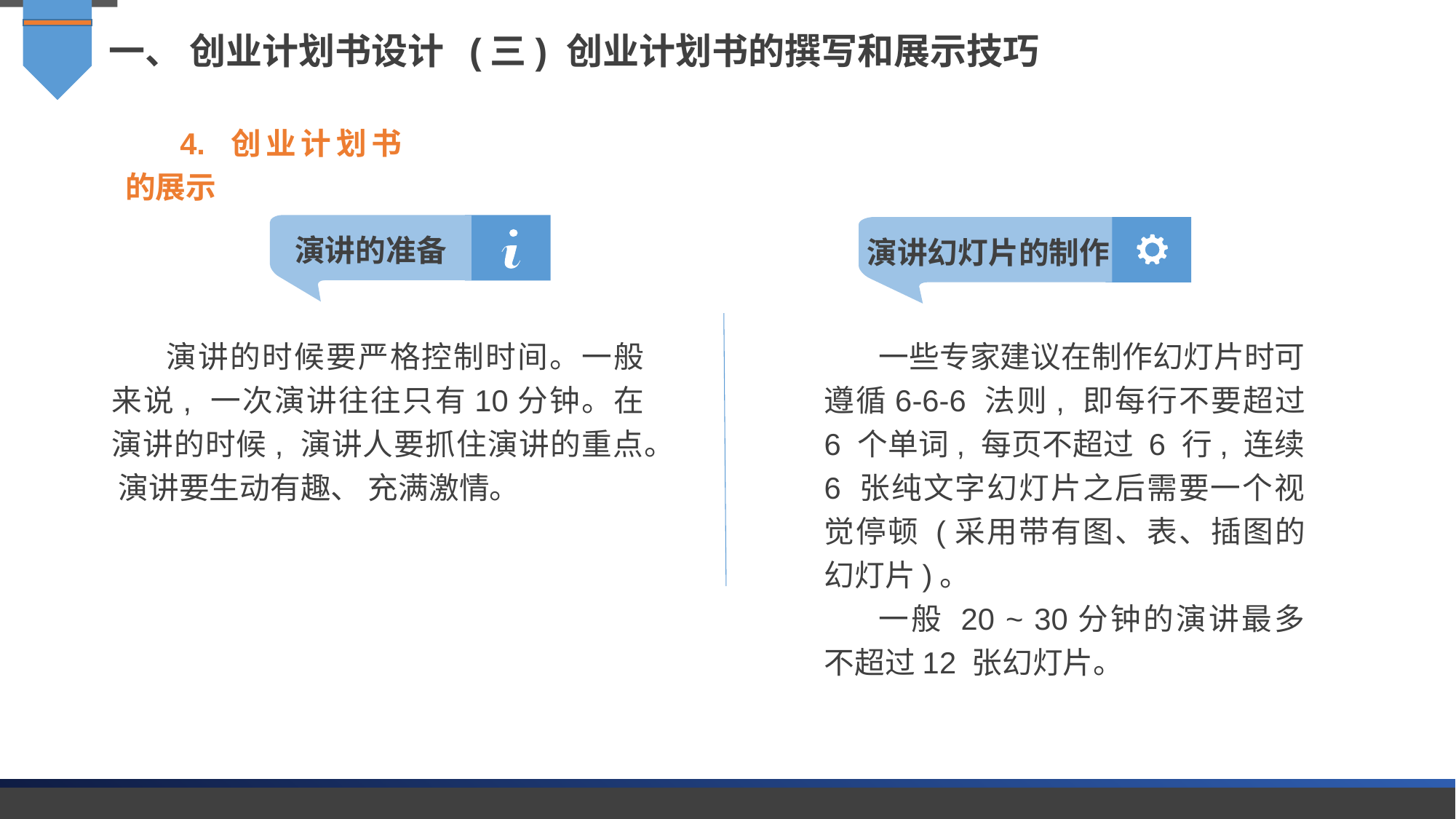

一、 创业计划书设计  (三) 创业计划书的撰写和展示技巧
4. 创业计划书的展示

演讲的准备

演讲幻灯片的制作

演讲的时候要严格控制时间。一般来说, 一次演讲往往只有10分钟。在演讲的时候, 演讲人要抓住演讲的重点。 演讲要生动有趣、 充满激情。
一些专家建议在制作幻灯片时可遵循6-6-6 法则, 即每行不要超过 6 个单词, 每页不超过 6 行, 连续 6 张纯文字幻灯片之后需要一个视觉停顿 (采用带有图、表、插图的幻灯片)。
一般 20 ~ 30分钟的演讲最多不超过12 张幻灯片。